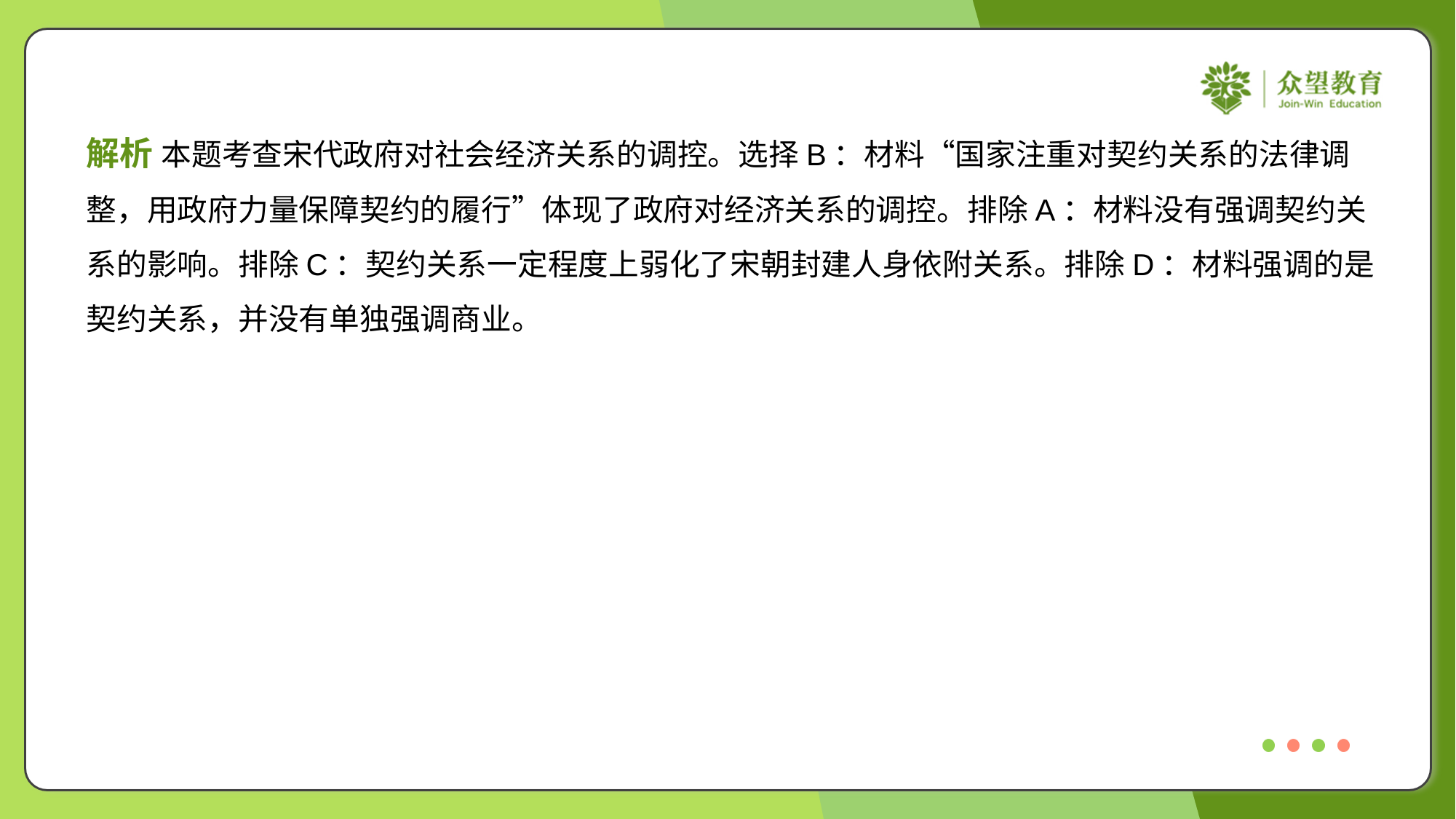

解析 本题考查宋代政府对社会经济关系的调控。选择B：材料“国家注重对契约关系的法律调
整，用政府力量保障契约的履行”体现了政府对经济关系的调控。排除A：材料没有强调契约关
系的影响。排除C：契约关系一定程度上弱化了宋朝封建人身依附关系。排除D：材料强调的是
契约关系，并没有单独强调商业。